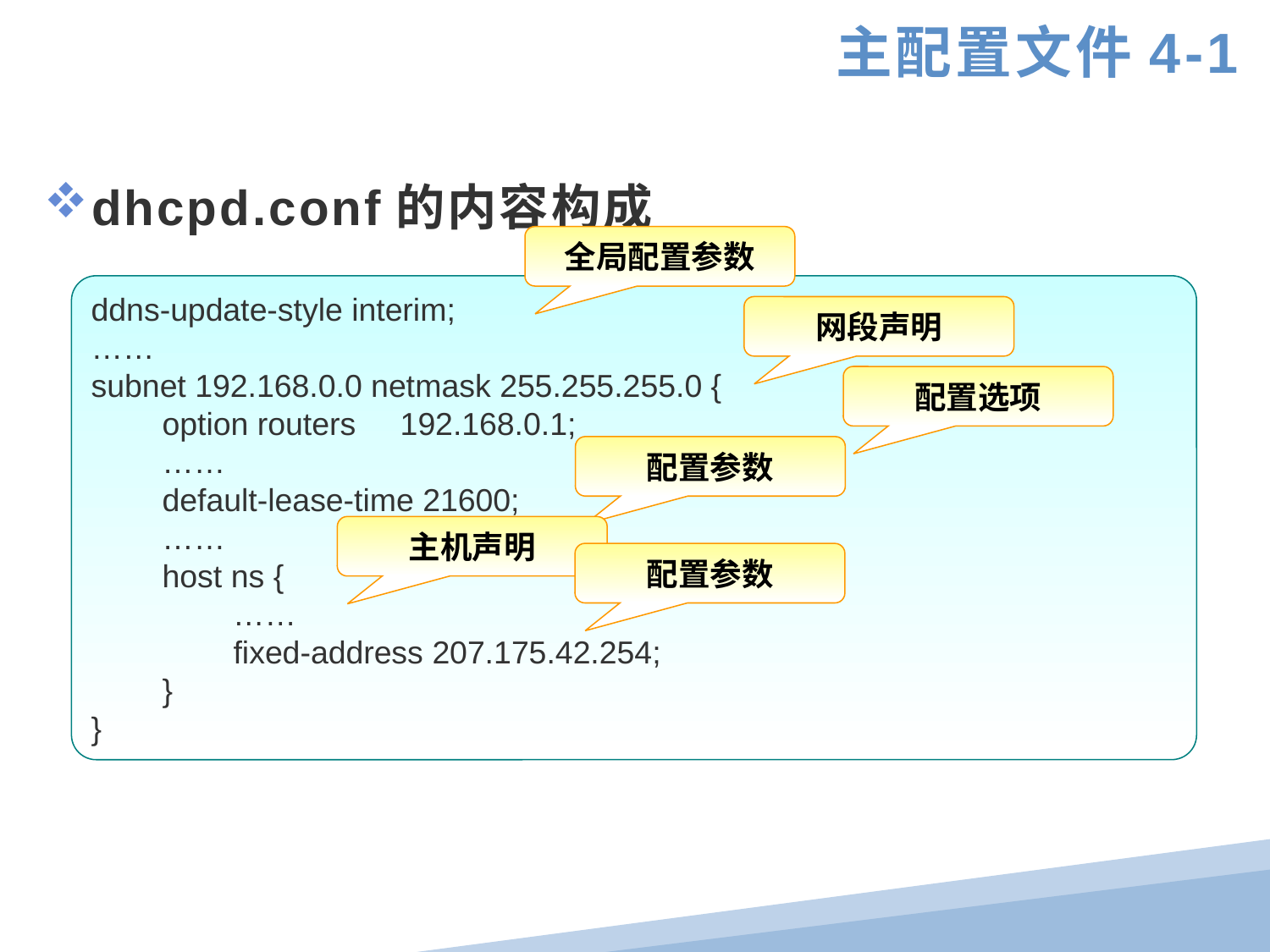

主配置文件4-1
dhcpd.conf的内容构成
全局配置参数
ddns-update-style interim;
……
subnet 192.168.0.0 netmask 255.255.255.0 {
        option routers     192.168.0.1;
        ……
        default-lease-time 21600;
        ……
        host ns {
                ……
                fixed-address 207.175.42.254;
        }
}
网段声明
配置选项
配置参数
主机声明
配置参数